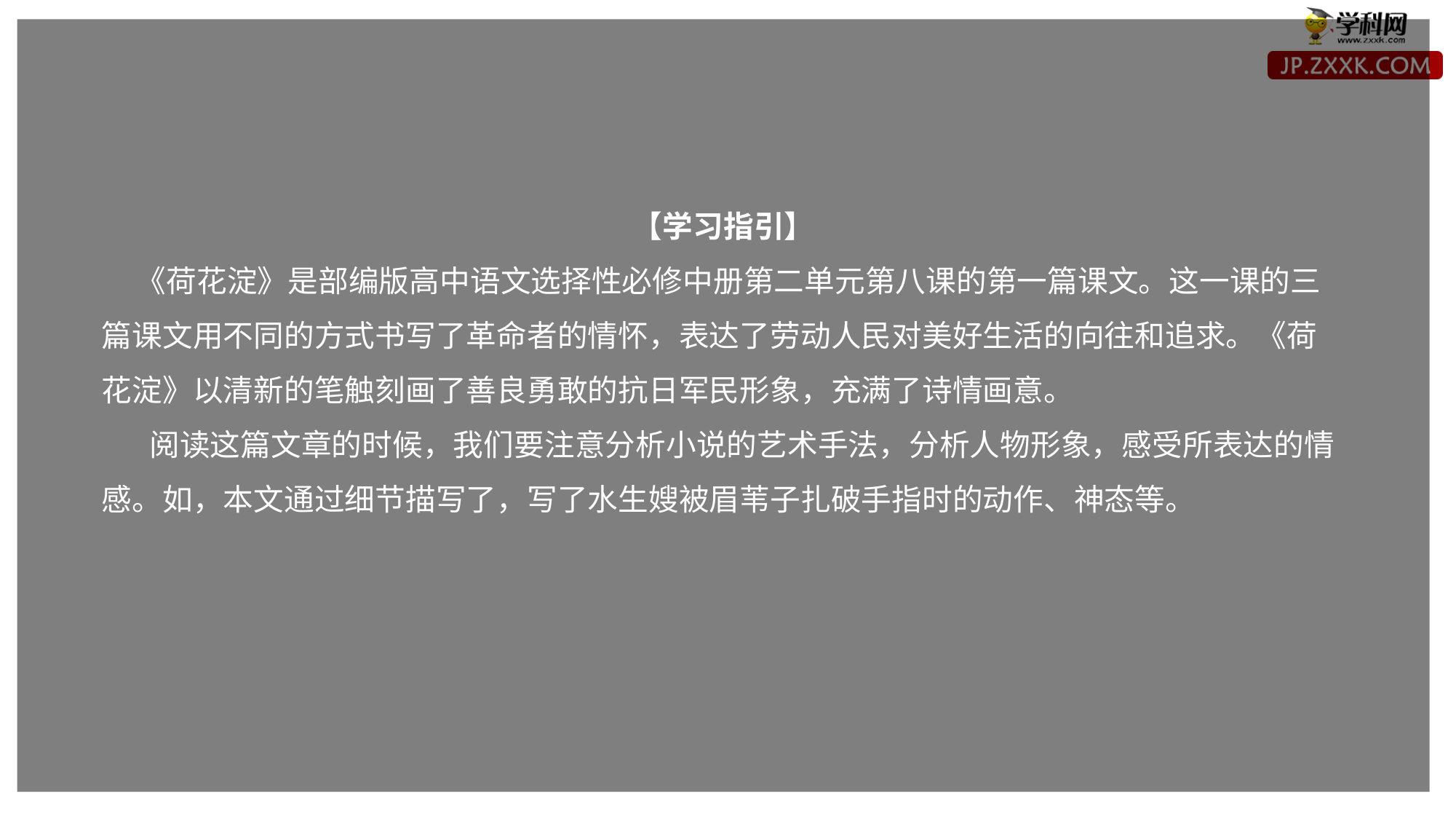

【学习指引】
    《荷花淀》是部编版高中语文选择性必修中册第二单元第八课的第一篇课文。这一课的三篇课文用不同的方式书写了革命者的情怀，表达了劳动人民对美好生活的向往和追求。《荷花淀》以清新的笔触刻画了善良勇敢的抗日军民形象，充满了诗情画意。
      阅读这篇文章的时候，我们要注意分析小说的艺术手法，分析人物形象，感受所表达的情感。如，本文通过细节描写了，写了水生嫂被眉苇子扎破手指时的动作、神态等。